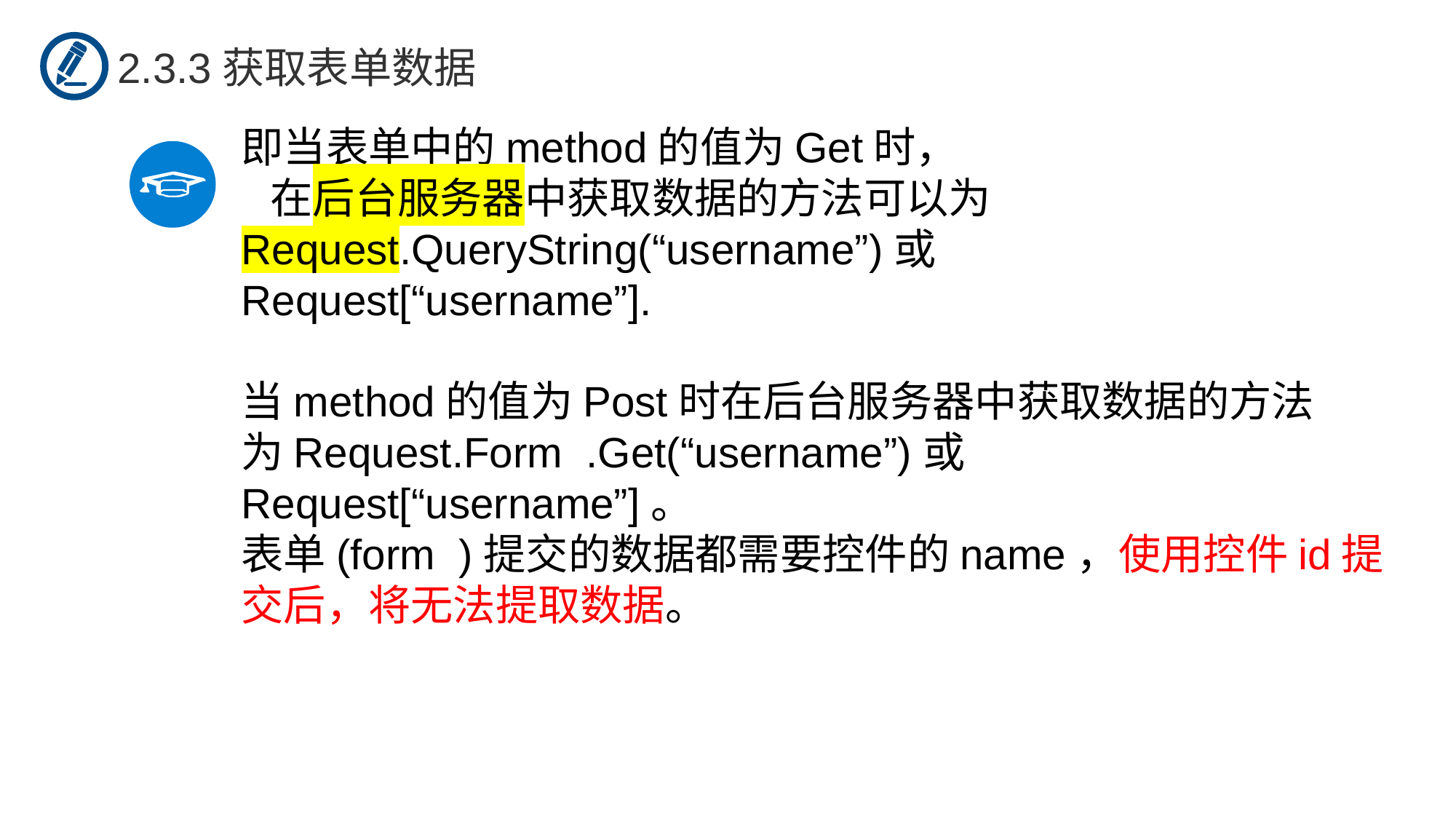

2.3.3获取表单数据
即当表单中的method的值为Get时，
  在后台服务器中获取数据的方法可以为
Request.QueryString(“username”)或
Request[“username”].

当method的值为Post时在后台服务器中获取数据的方法
为Request.Form  .Get(“username”)或Request[“username”]。
表单(form  )提交的数据都需要控件的name，使用控件id提交后，将无法提取数据。